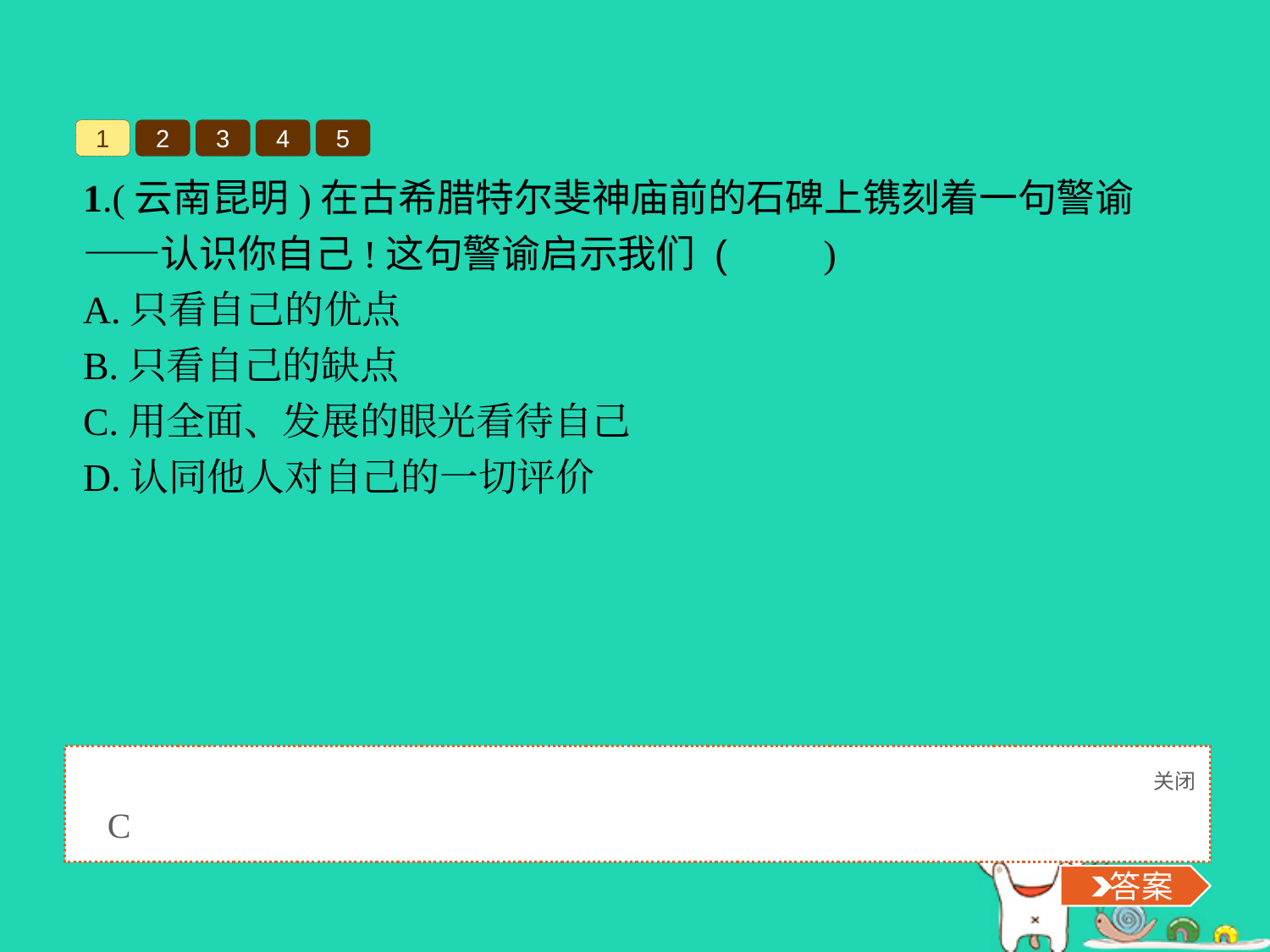

1
2
3
4
5
1.(云南昆明)在古希腊特尔斐神庙前的石碑上镌刻着一句警谕——认识你自己!这句警谕启示我们 (　　)
A.只看自己的优点
B.只看自己的缺点
C.用全面、发展的眼光看待自己
D.认同他人对自己的一切评价

关闭
  答案

C
  答案